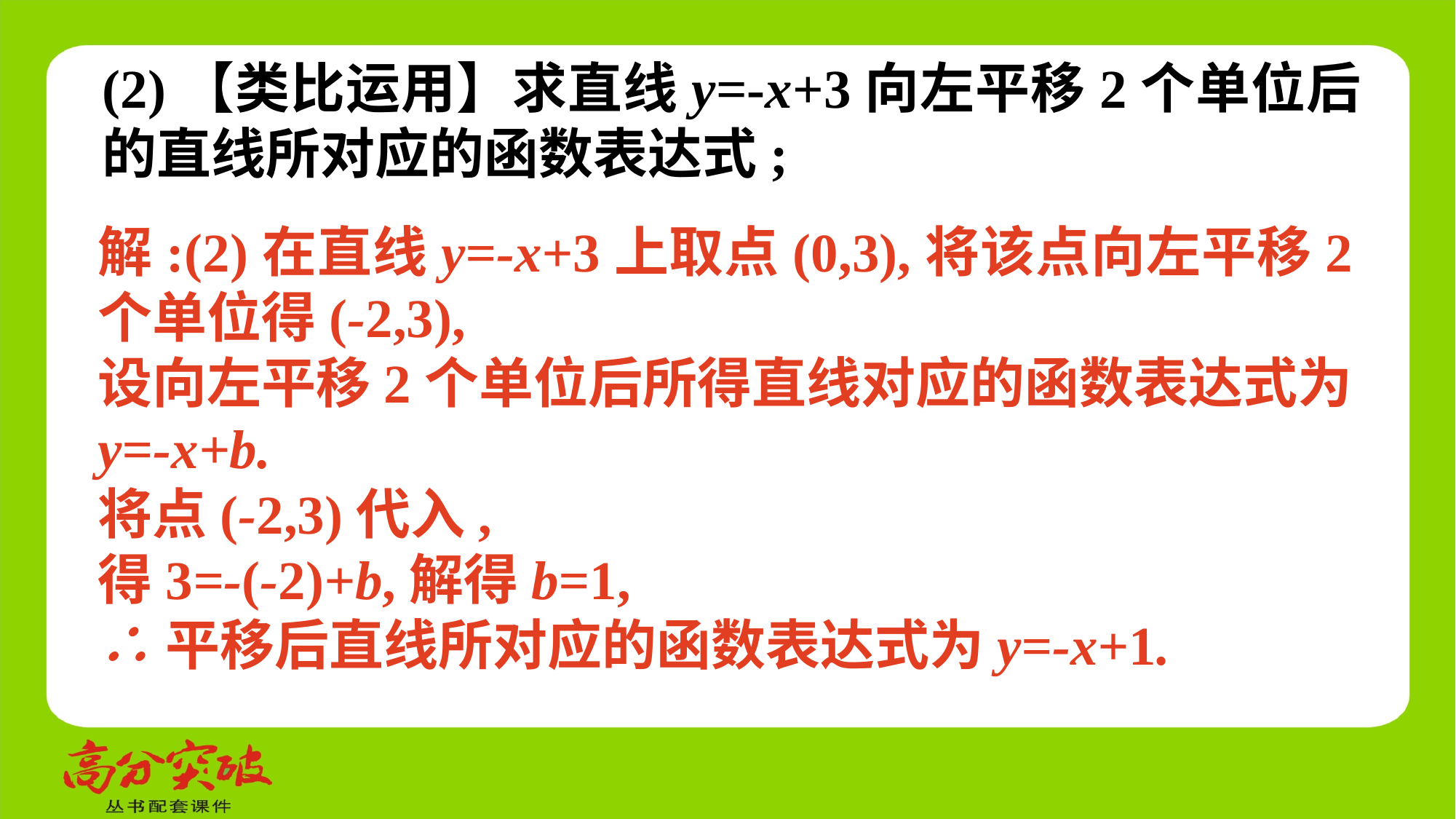

(2)【类比运用】求直线y=-x+3向左平移2个单位后的直线所对应的函数表达式;
解:(2)在直线y=-x+3上取点(0,3),将该点向左平移2个单位得(-2,3),
设向左平移2个单位后所得直线对应的函数表达式为y=-x+b.
将点(-2,3)代入,
得3=-(-2)+b,解得b=1,
∴平移后直线所对应的函数表达式为y=-x+1.